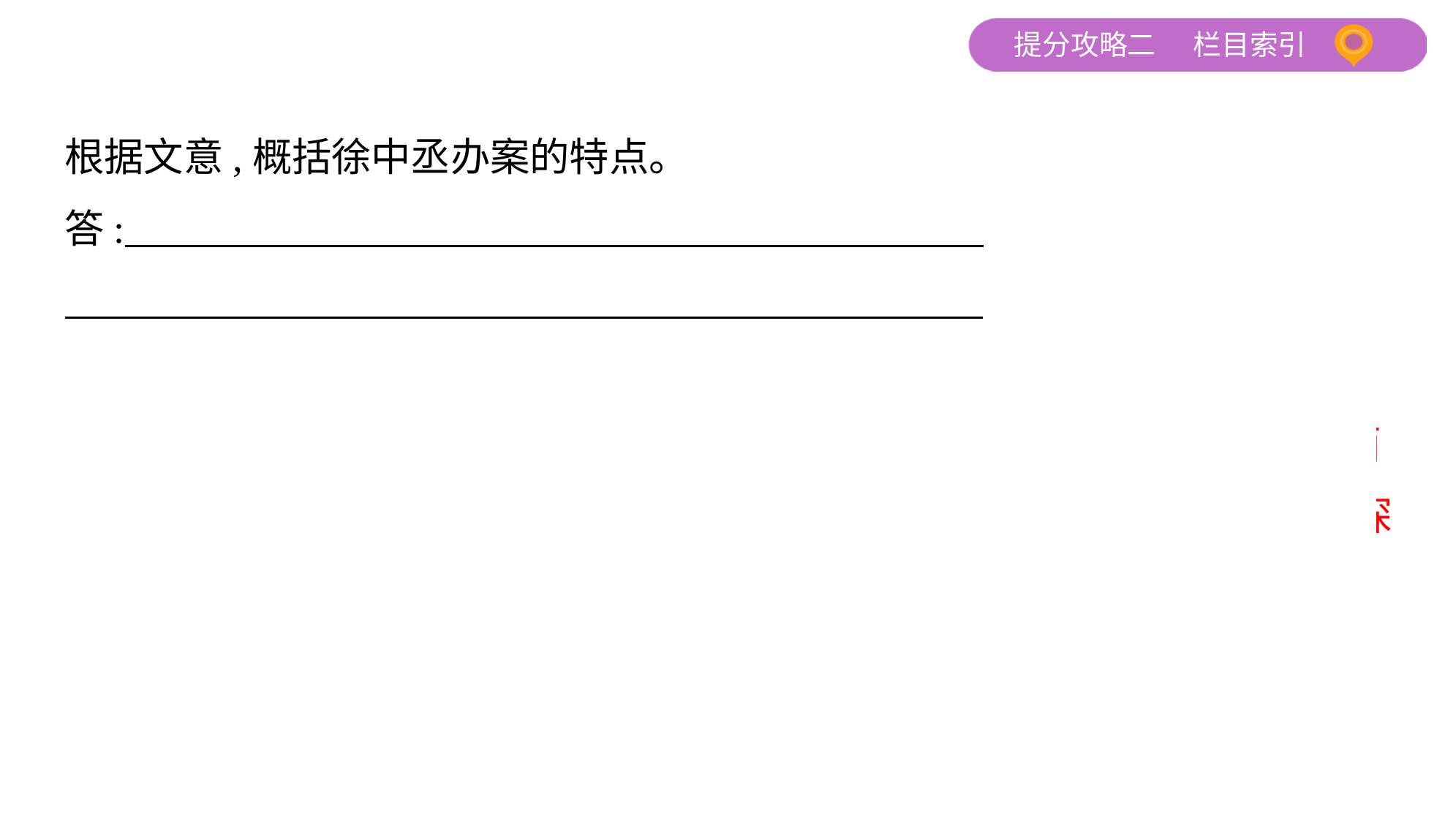

根据文意,概括徐中丞办案的特点。
答:

答案　擅长攻心(方法奇特);善用律令;勤勉专注,一心为公。
解析　解答此题,首先审题“定向”,本题指向是人物办案的特点,其他方面
的特征需要过滤、舍去;然后再找到文中相应的句子,如“以鬼道设教”“深
文伤和……不善用律者亦如之”“听讼饥……不能复辨也”等;最后用恰当
的形容词概括特点。